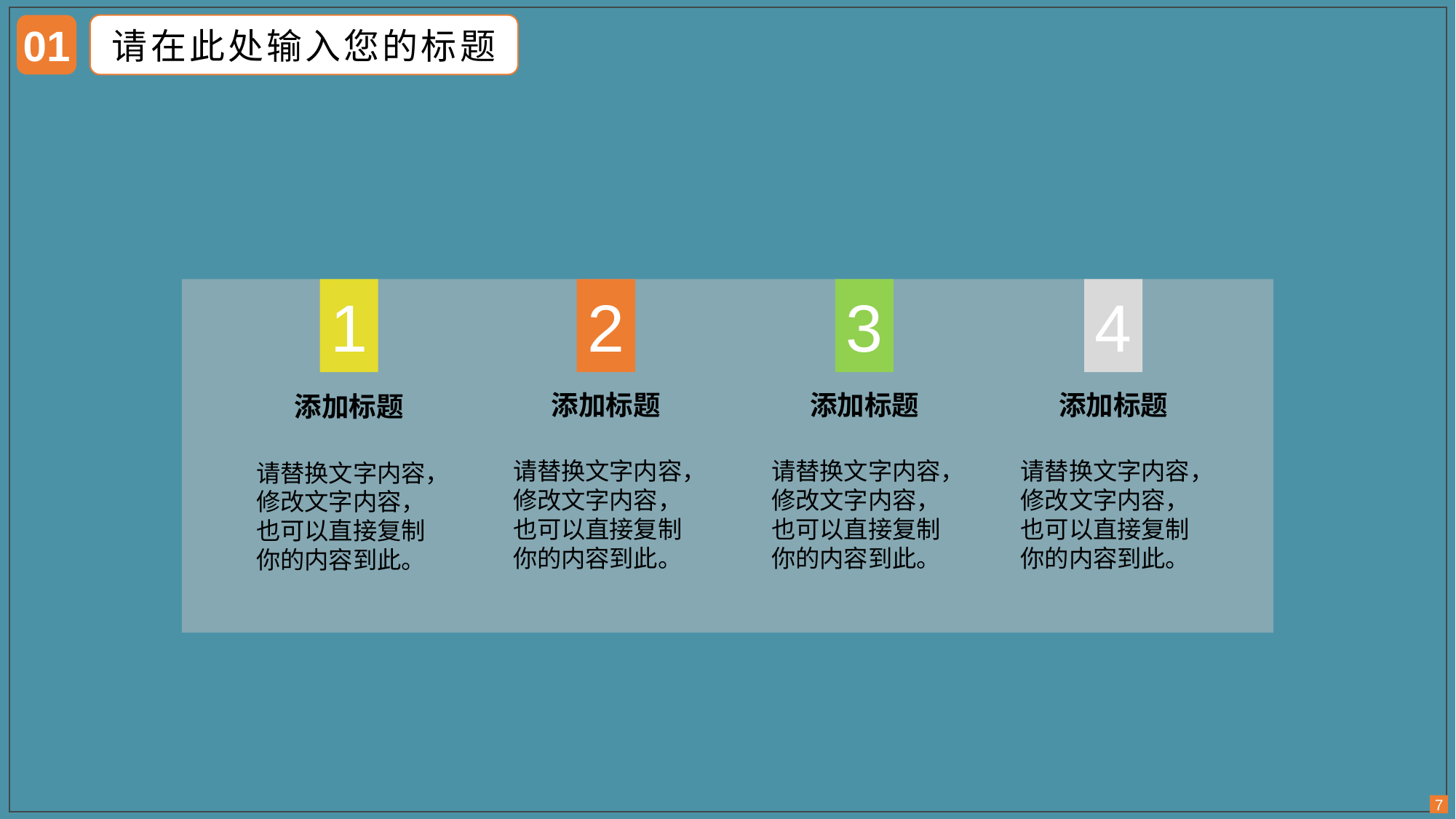

01
请在此处输入您的标题

1
2
3
4
添加标题
添加标题
添加标题
添加标题
请替换文字内容，修改文字内容，也可以直接复制你的内容到此。
请替换文字内容，修改文字内容，也可以直接复制你的内容到此。
请替换文字内容，修改文字内容，也可以直接复制你的内容到此。
请替换文字内容，修改文字内容，也可以直接复制你的内容到此。
7